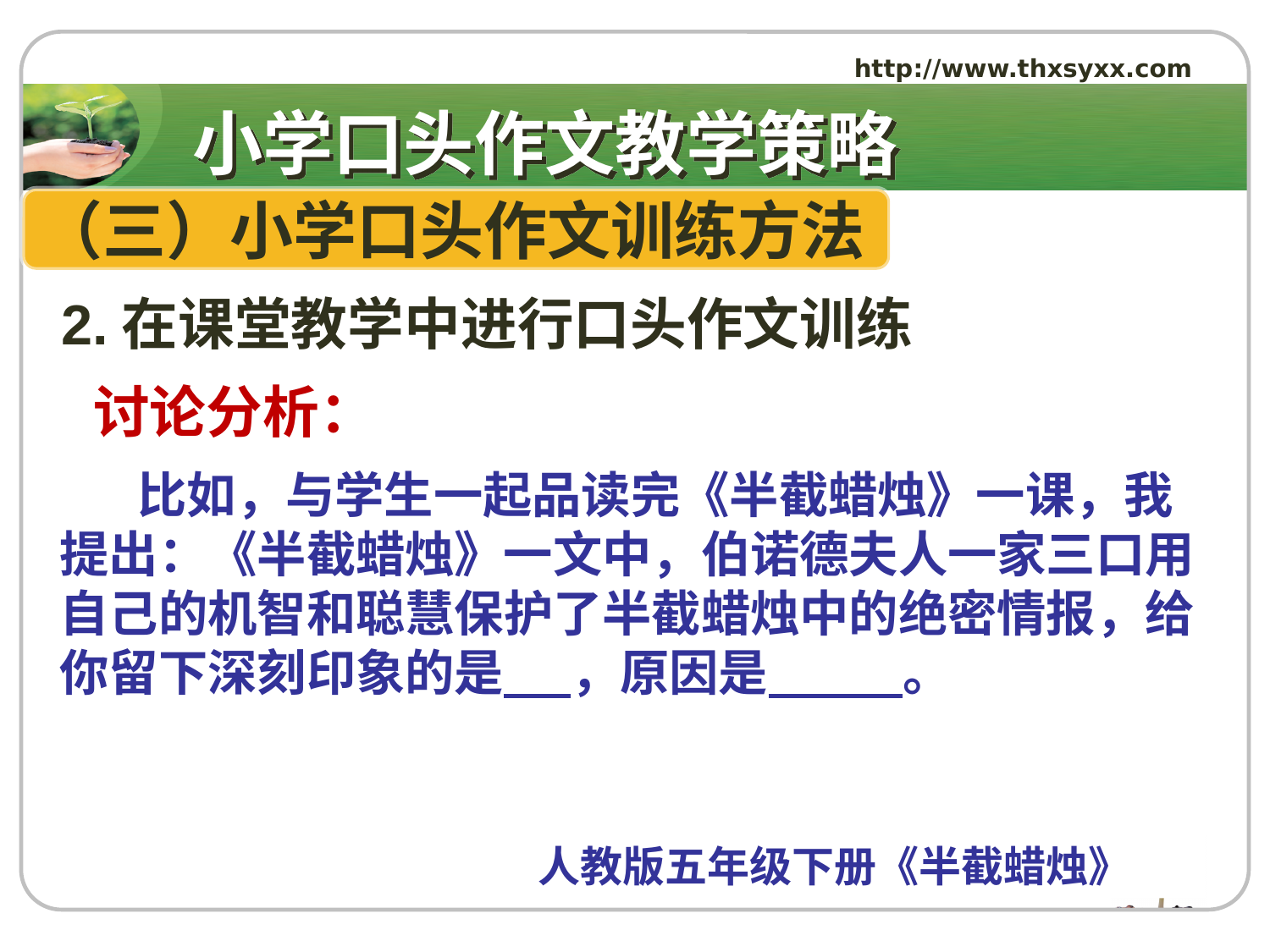

http://www.thxsyxx.com
# 小学口头作文教学策略
（三）小学口头作文训练方法
 2.在课堂教学中进行口头作文训练
讨论分析：
      比如，与学生一起品读完《半截蜡烛》一课，我提出：《半截蜡烛》一文中，伯诺德夫人一家三口用自己的机智和聪慧保护了半截蜡烛中的绝密情报，给你留下深刻印象的是      ，原因是            。
     人教版五年级下册《半截蜡烛》